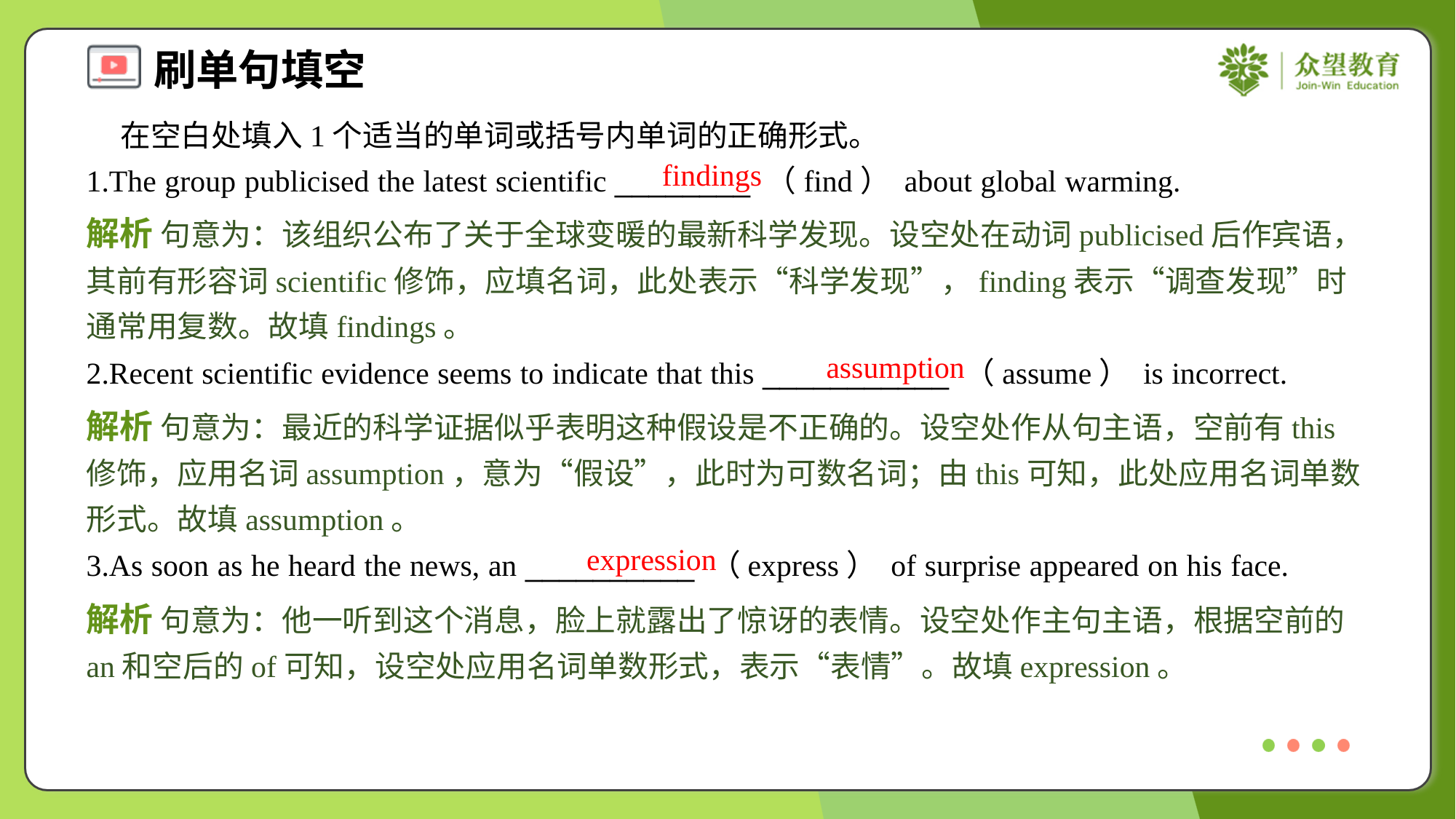

在空白处填入1个适当的单词或括号内单词的正确形式。
1.The group publicised the latest scientific ________ （find） about global warming.
findings
解析 句意为：该组织公布了关于全球变暖的最新科学发现。设空处在动词publicised后作宾语，其前有形容词scientific修饰，应填名词，此处表示“科学发现”，finding表示“调查发现”时通常用复数。故填findings。
assumption
2.Recent scientific evidence seems to indicate that this ___________ （assume） is incorrect.
解析 句意为：最近的科学证据似乎表明这种假设是不正确的。设空处作从句主语，空前有this修饰，应用名词assumption，意为“假设”，此时为可数名词；由this可知，此处应用名词单数形式。故填assumption。
expression
3.As soon as he heard the news, an __________ （express） of surprise appeared on his face.
解析 句意为：他一听到这个消息，脸上就露出了惊讶的表情。设空处作主句主语，根据空前的an和空后的of可知，设空处应用名词单数形式，表示“表情”。故填expression。